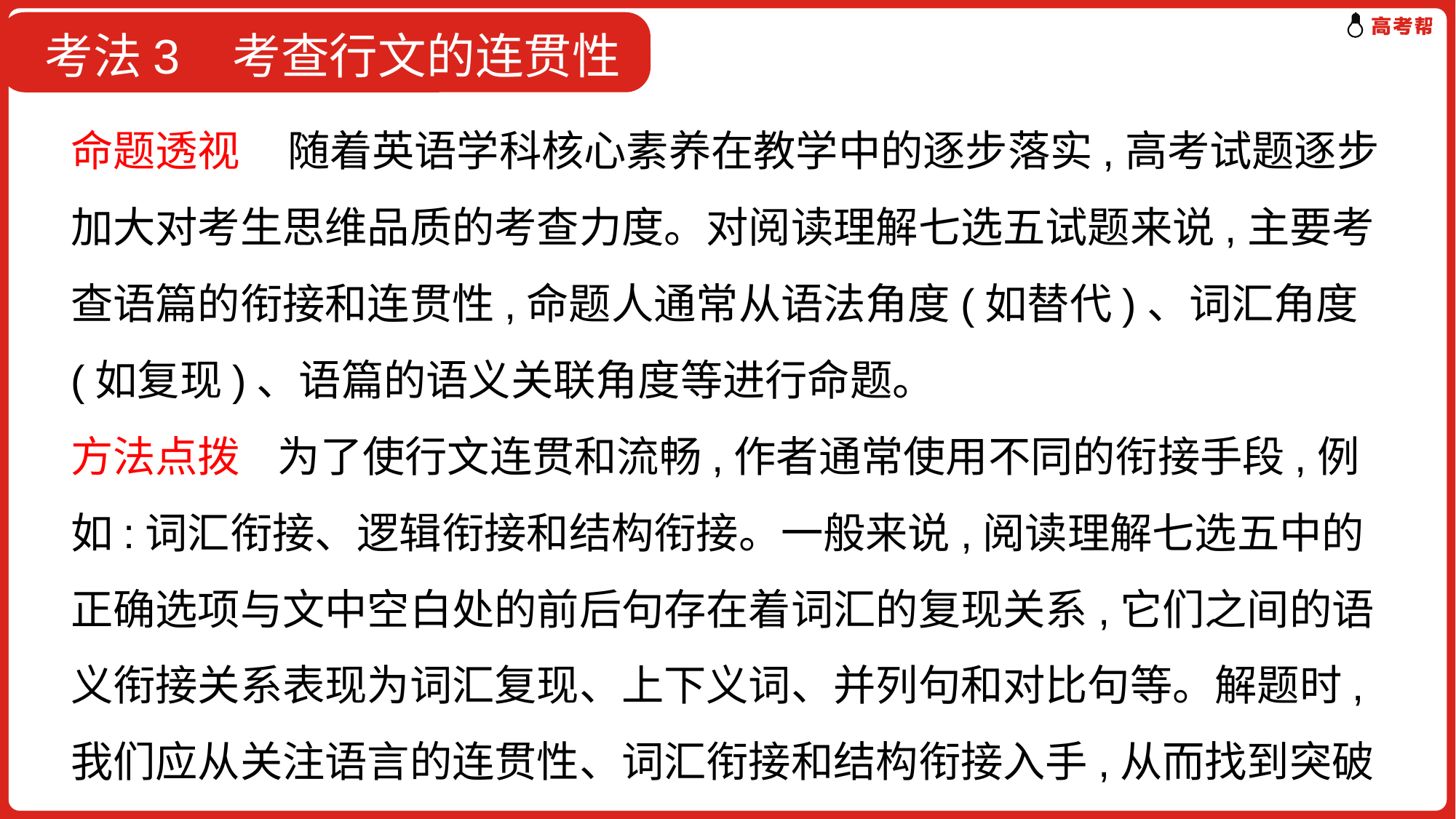

考法3   考查行文的连贯性
命题透视     随着英语学科核心素养在教学中的逐步落实,高考试题逐步加大对考生思维品质的考查力度。对阅读理解七选五试题来说,主要考查语篇的衔接和连贯性,命题人通常从语法角度(如替代)、词汇角度(如复现)、语篇的语义关联角度等进行命题。
方法点拨    为了使行文连贯和流畅,作者通常使用不同的衔接手段,例如:词汇衔接、逻辑衔接和结构衔接。一般来说,阅读理解七选五中的正确选项与文中空白处的前后句存在着词汇的复现关系,它们之间的语义衔接关系表现为词汇复现、上下义词、并列句和对比句等。解题时,我们应从关注语言的连贯性、词汇衔接和结构衔接入手,从而找到突破口。